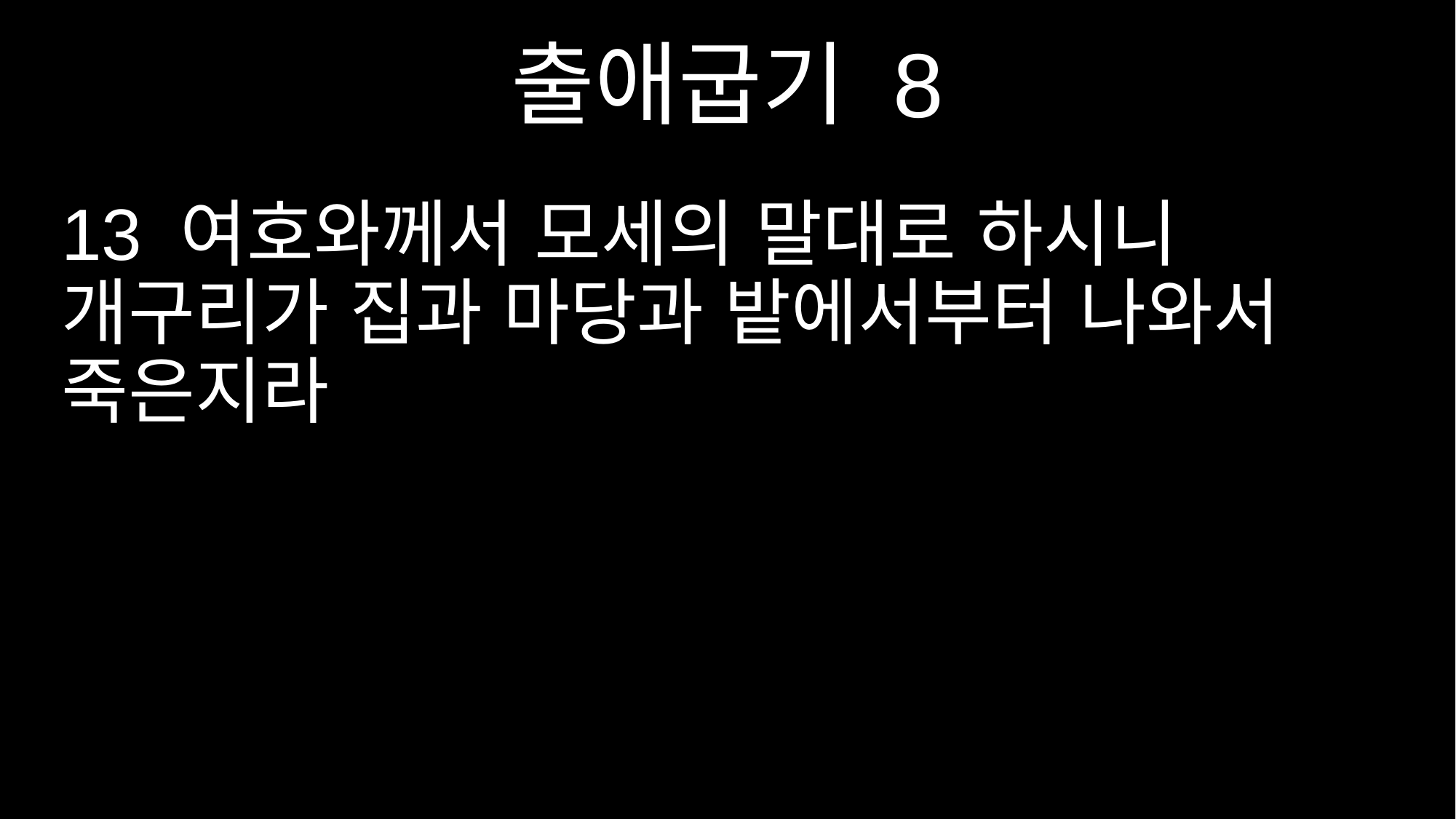

출애굽기 8
13 여호와께서 모세의 말대로 하시니 개구리가 집과 마당과 밭에서부터 나와서 죽은지라